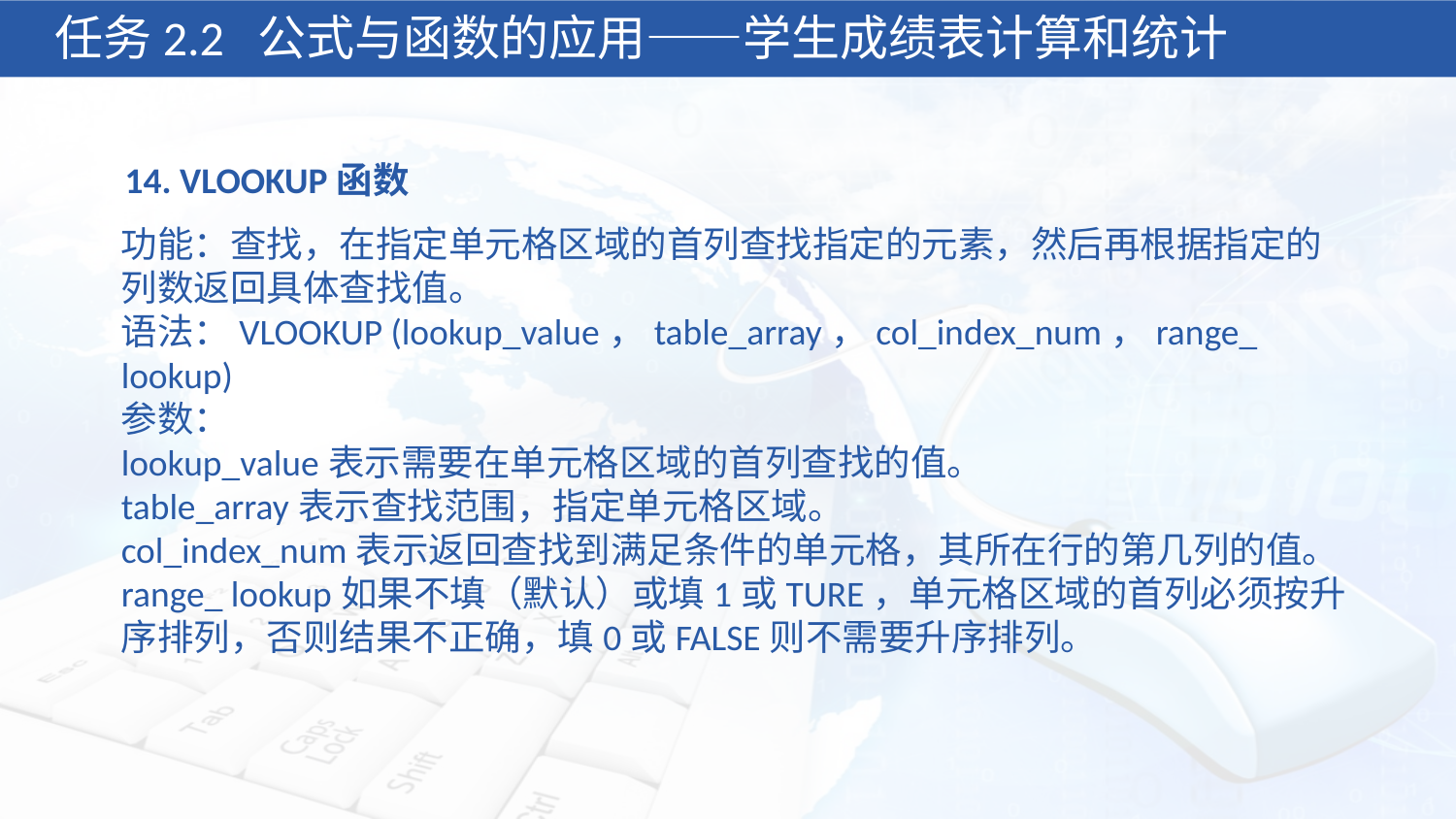

任务2.2  公式与函数的应用——学生成绩表计算和统计
14. VLOOKUP函数
功能：查找，在指定单元格区域的首列查找指定的元素，然后再根据指定的列数返回具体查找值。
语法：VLOOKUP (lookup_value，table_array，col_index_num，range_ lookup)
参数：
lookup_value表示需要在单元格区域的首列查找的值。
table_array表示查找范围，指定单元格区域。
col_index_num表示返回查找到满足条件的单元格，其所在行的第几列的值。
range_ lookup如果不填（默认）或填1或TURE，单元格区域的首列必须按升序排列，否则结果不正确，填0或FALSE则不需要升序排列。